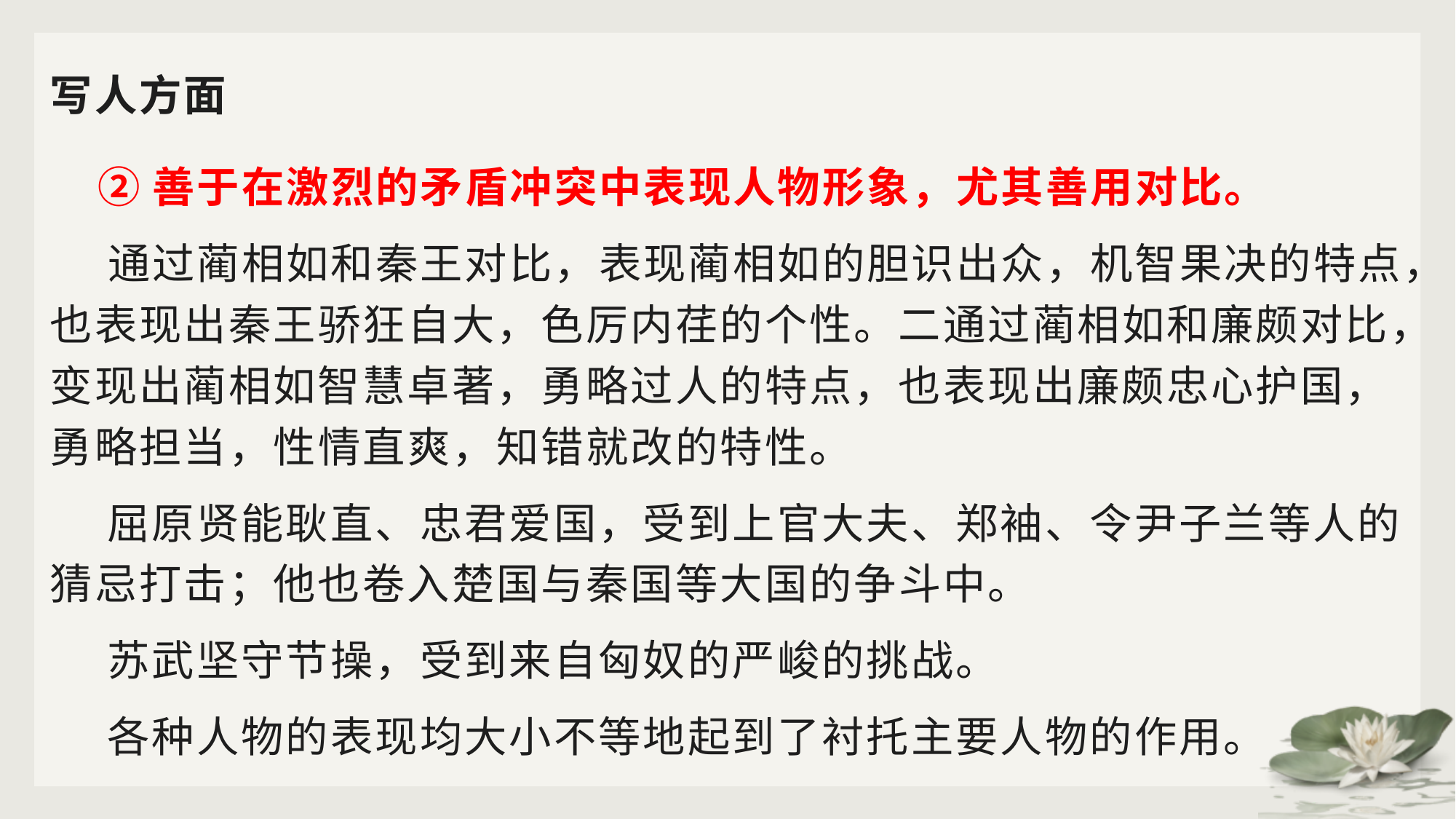

写人方面
    ②善于在激烈的矛盾冲突中表现人物形象，尤其善用对比。
    通过蔺相如和秦王对比，表现蔺相如的胆识出众，机智果决的特点，也表现出秦王骄狂自大，色厉内荏的个性。二通过蔺相如和廉颇对比，变现出蔺相如智慧卓著，勇略过人的特点，也表现出廉颇忠心护国，勇略担当，性情直爽，知错就改的特性。
    屈原贤能耿直、忠君爱国，受到上官大夫、郑袖、令尹子兰等人的猜忌打击；他也卷入楚国与秦国等大国的争斗中。
    苏武坚守节操，受到来自匈奴的严峻的挑战。
    各种人物的表现均大小不等地起到了衬托主要人物的作用。